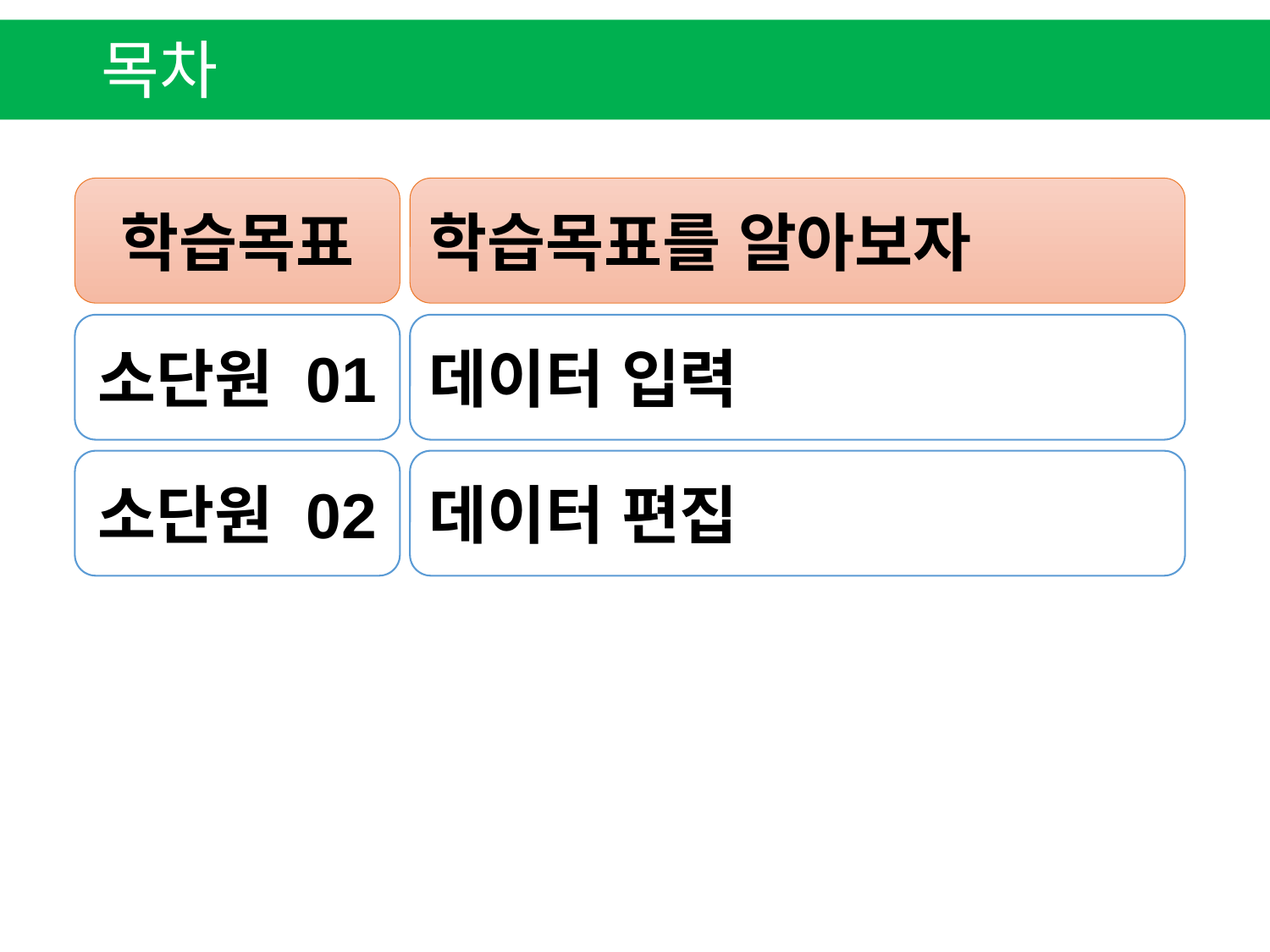

목차
학습목표
학습목표를 알아보자
소단원 01
데이터 입력
소단원 02
데이터 편집